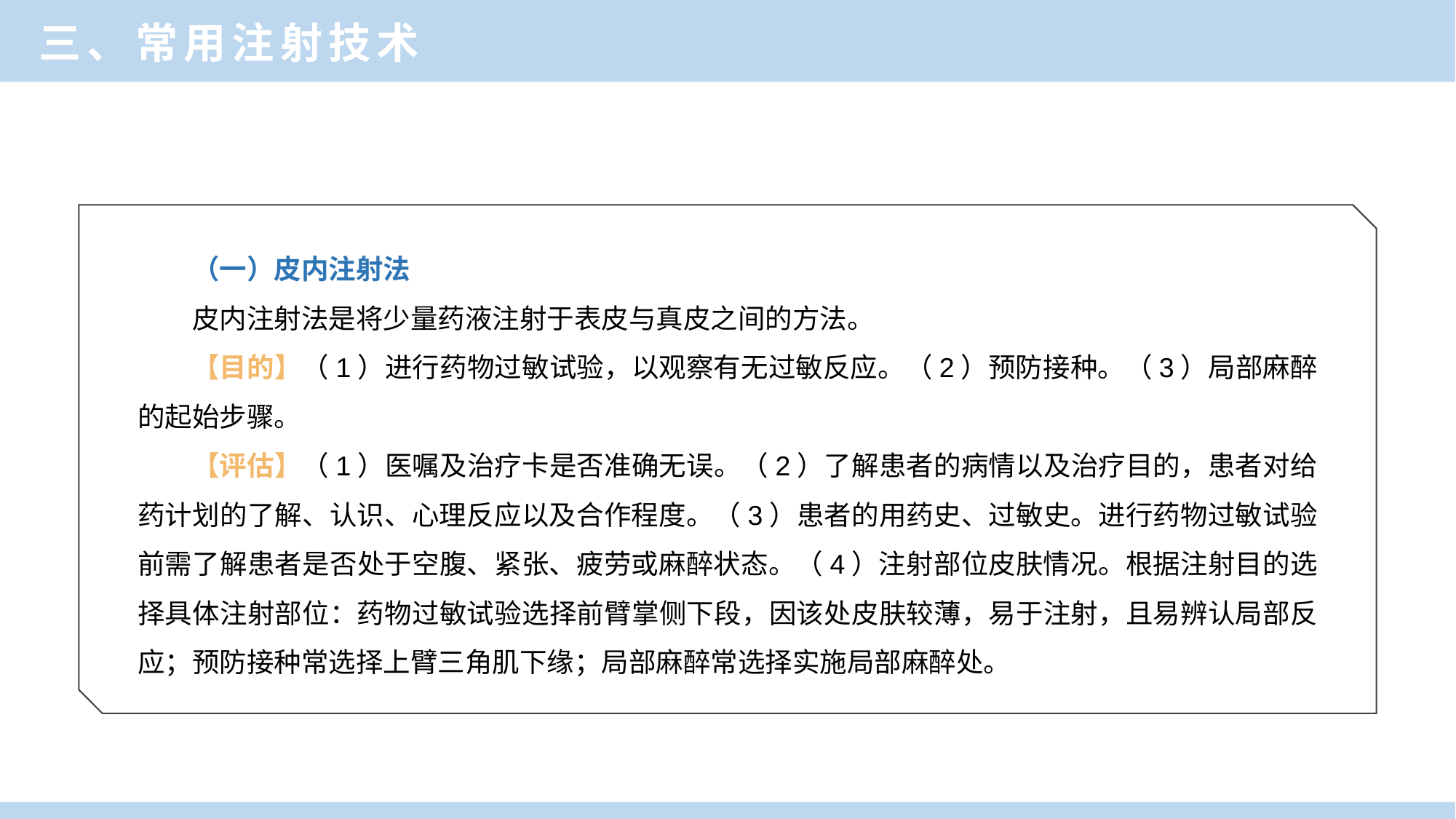

三、常用注射技术

（一）皮内注射法
皮内注射法是将少量药液注射于表皮与真皮之间的方法。
【目的】（1）进行药物过敏试验，以观察有无过敏反应。（2）预防接种。（3）局部麻醉的起始步骤。
【评估】（1）医嘱及治疗卡是否准确无误。（2）了解患者的病情以及治疗目的，患者对给药计划的了解、认识、心理反应以及合作程度。（3）患者的用药史、过敏史。进行药物过敏试验前需了解患者是否处于空腹、紧张、疲劳或麻醉状态。（4）注射部位皮肤情况。根据注射目的选择具体注射部位：药物过敏试验选择前臂掌侧下段，因该处皮肤较薄，易于注射，且易辨认局部反应；预防接种常选择上臂三角肌下缘；局部麻醉常选择实施局部麻醉处。